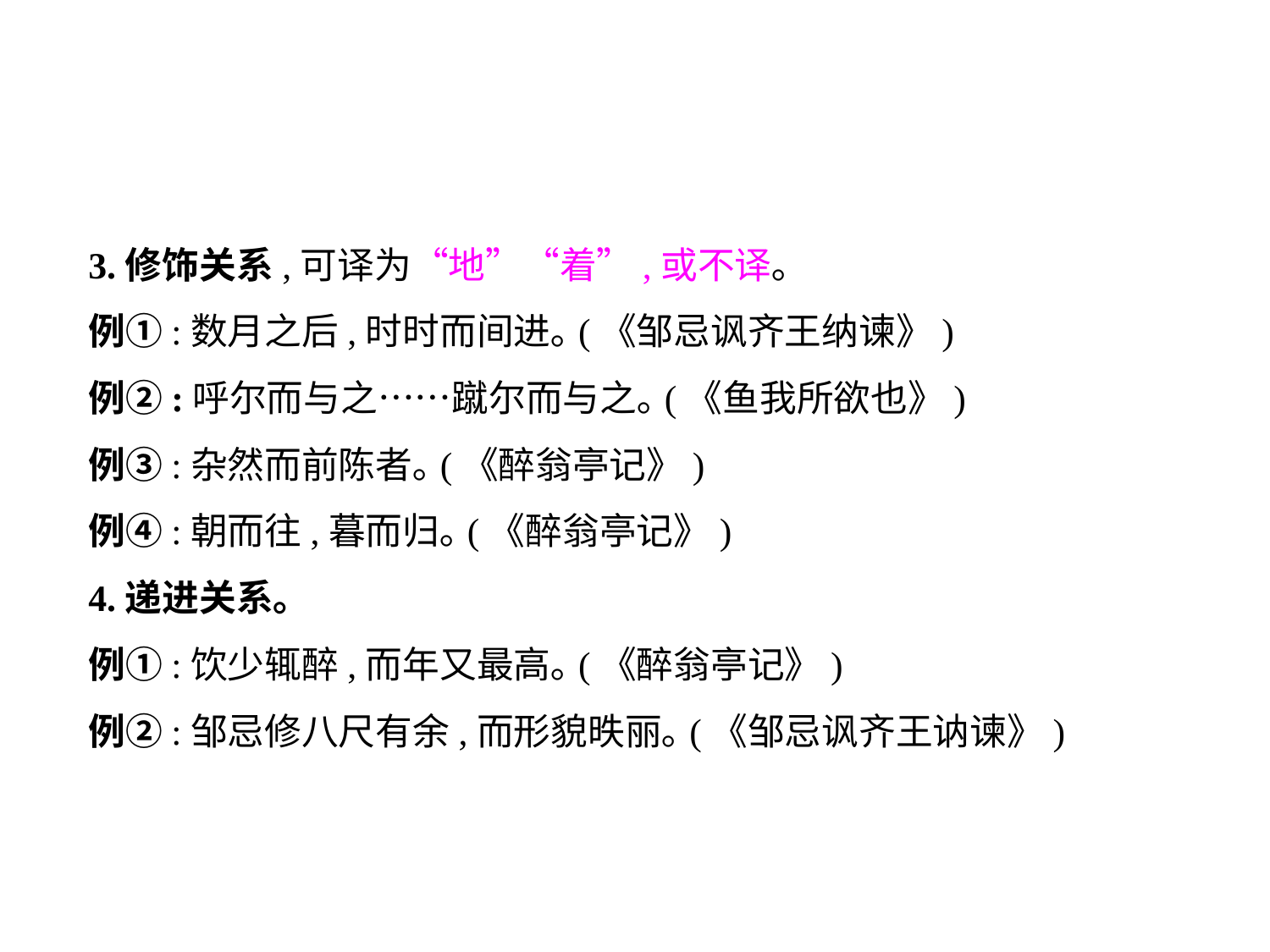

3.修饰关系,可译为“地”“着”,或不译｡
例①:数月之后,时时而间进｡(《邹忌讽齐王纳谏》)
例②:呼尔而与之……蹴尔而与之｡(《鱼我所欲也》)
例③:杂然而前陈者｡(《醉翁亭记》)
例④:朝而往,暮而归｡(《醉翁亭记》)
4.递进关系｡
例①:饮少辄醉,而年又最高｡(《醉翁亭记》)
例②:邹忌修八尺有余,而形貌昳丽｡(《邹忌讽齐王讷谏》)